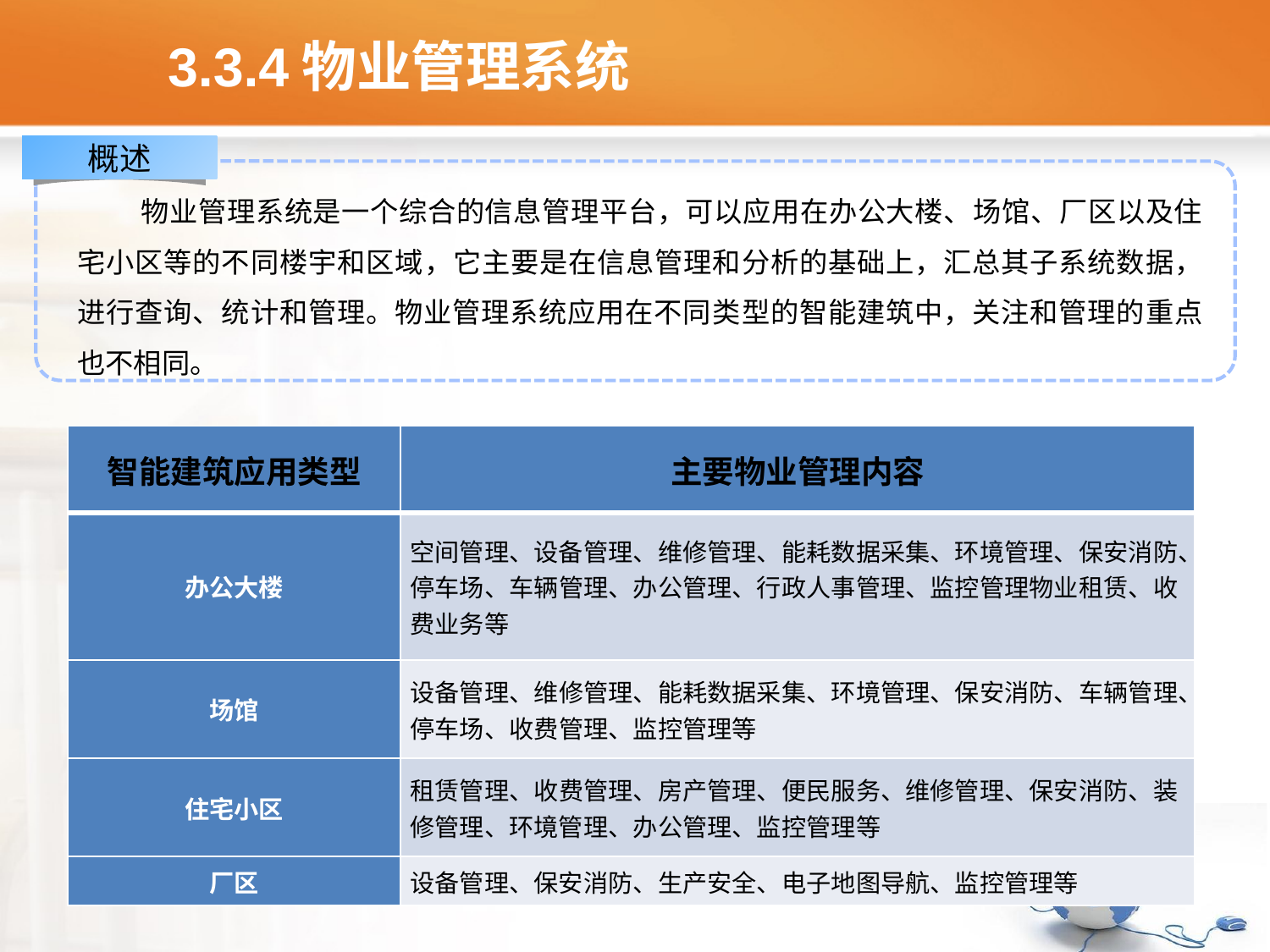

# 3.3.4物业管理系统
概述

物业管理系统是一个综合的信息管理平台，可以应用在办公大楼、场馆、厂区以及住宅小区等的不同楼宇和区域，它主要是在信息管理和分析的基础上，汇总其子系统数据，进行查询、统计和管理。物业管理系统应用在不同类型的智能建筑中，关注和管理的重点也不相同。
| 智能建筑应用类型 | 主要物业管理内容 |
| --- | --- |
| 办公大楼 | 空间管理、设备管理、维修管理、能耗数据采集、环境管理、保安消防、停车场、车辆管理、办公管理、行政人事管理、监控管理物业租赁、收费业务等 |
| 场馆 | 设备管理、维修管理、能耗数据采集、环境管理、保安消防、车辆管理、停车场、收费管理、监控管理等 |
| 住宅小区 | 租赁管理、收费管理、房产管理、便民服务、维修管理、保安消防、装修管理、环境管理、办公管理、监控管理等 |
| 厂区 | 设备管理、保安消防、生产安全、电子地图导航、监控管理等 |